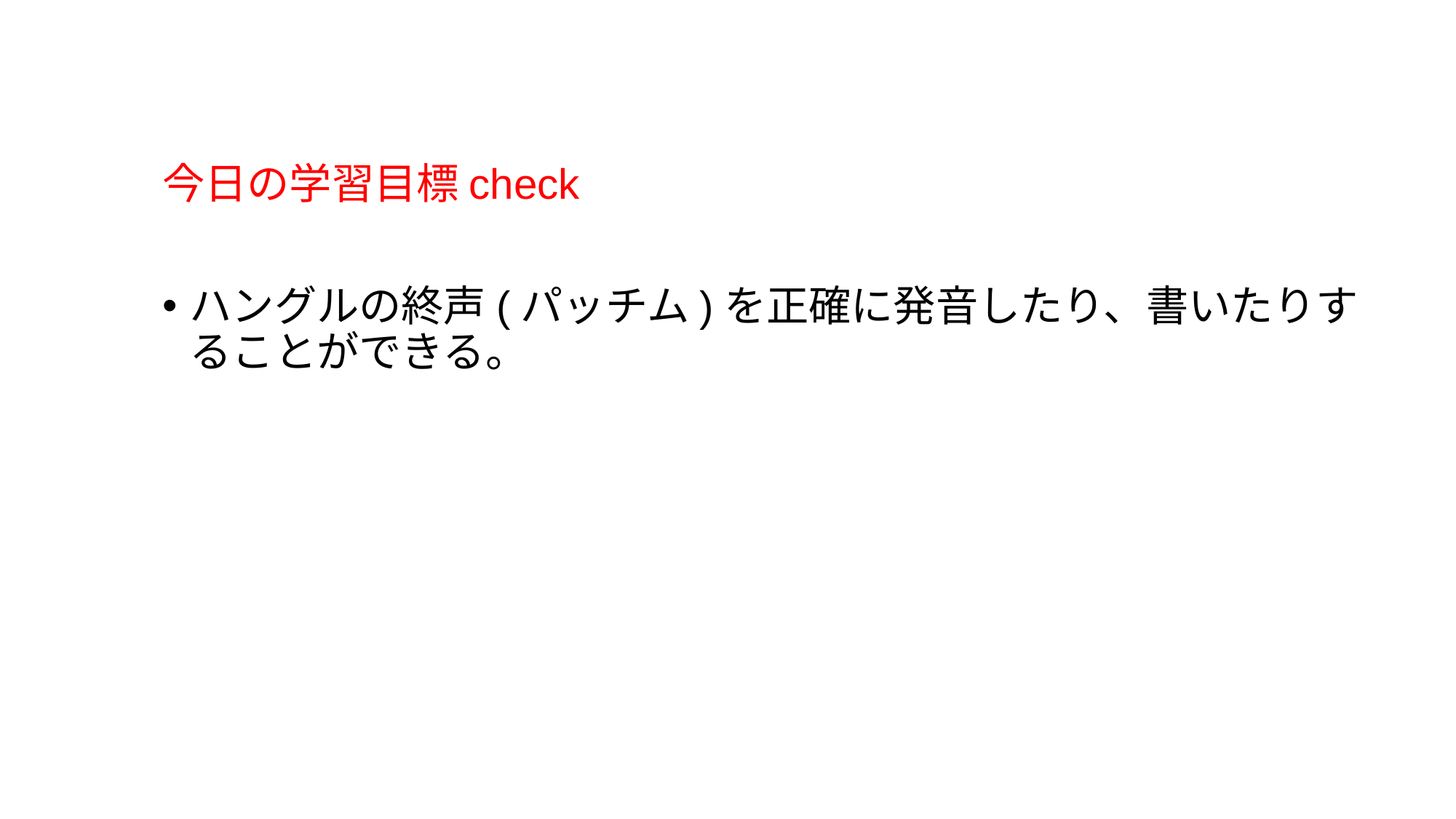

#
今日の学習目標check

ハングルの終声(パッチム)を正確に発音したり、書いたりすることができる。